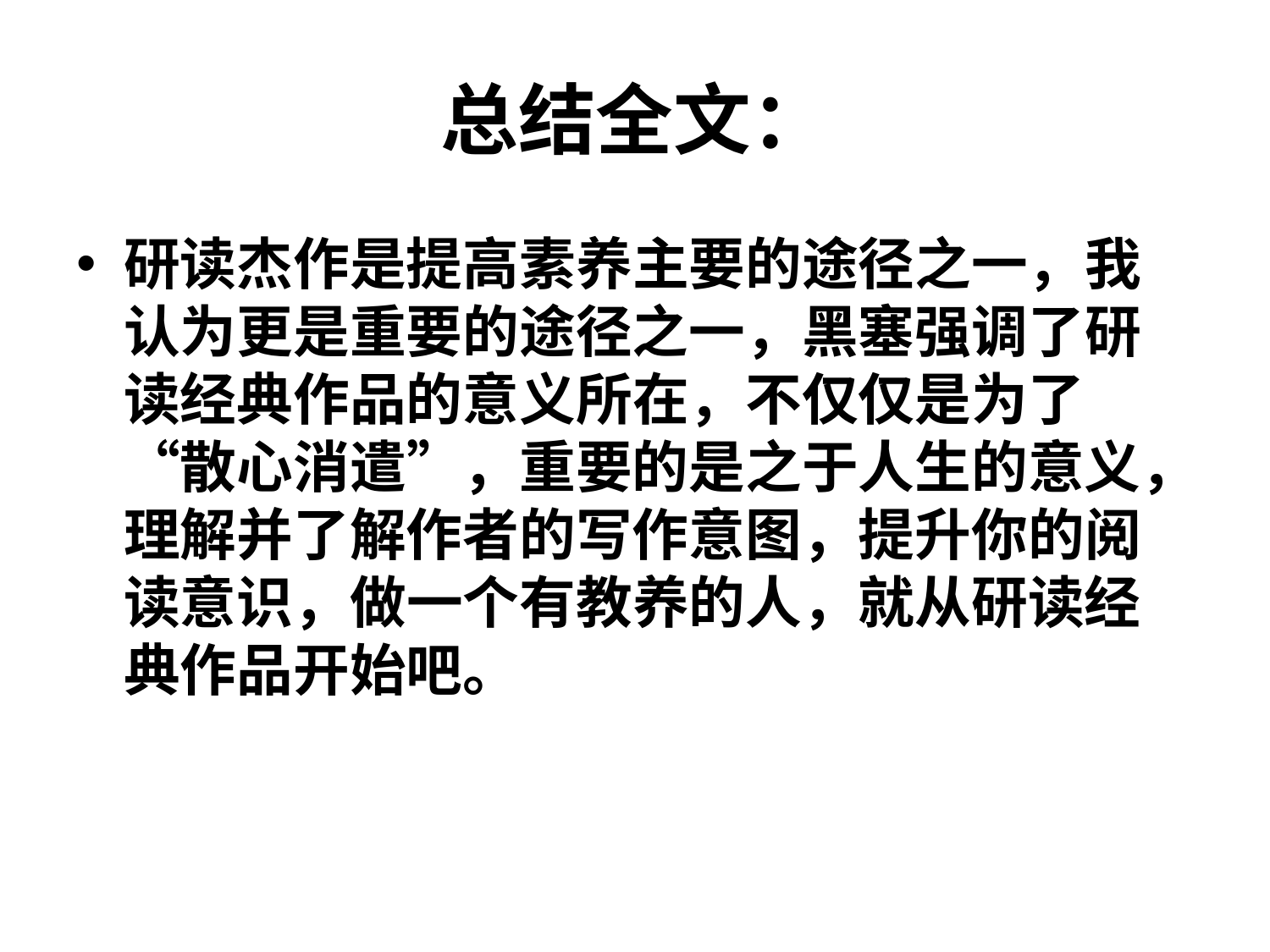

# 总结全文：
研读杰作是提高素养主要的途径之一，我认为更是重要的途径之一，黑塞强调了研读经典作品的意义所在，不仅仅是为了“散心消遣”，重要的是之于人生的意义，理解并了解作者的写作意图，提升你的阅读意识，做一个有教养的人，就从研读经典作品开始吧。